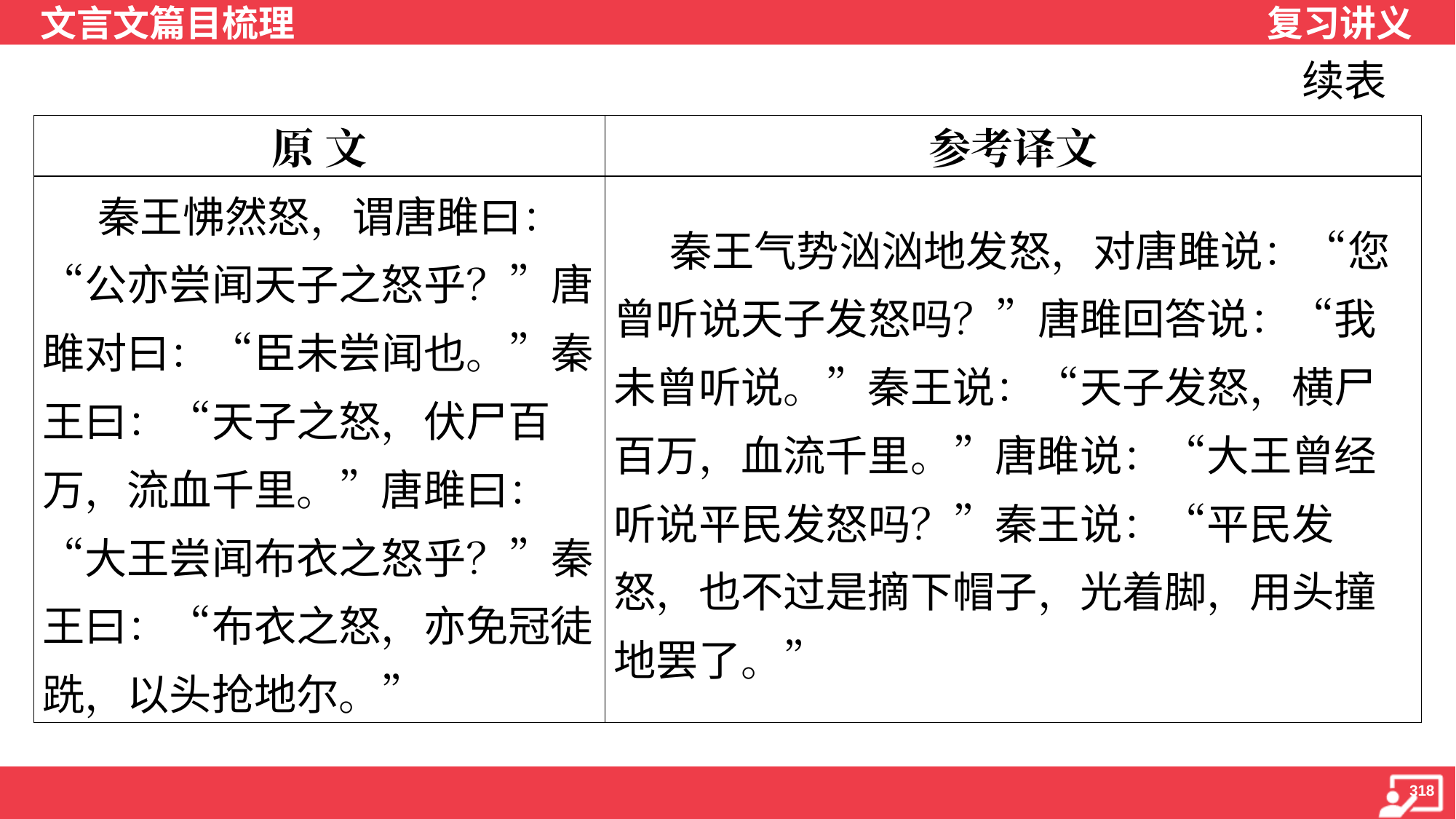

续表
| 原 文 | 参考译文 |
| --- | --- |
| 秦王怫然怒，谓唐雎曰：“公亦尝闻天子之怒乎？”唐雎对曰：“臣未尝闻也。”秦王曰：“天子之怒，伏尸百万，流血千里。”唐雎曰：“大王尝闻布衣之怒乎？”秦王曰：“布衣之怒，亦免冠徒跣，以头抢地尔。” | 秦王气势汹汹地发怒，对唐雎说：“您曾听说天子发怒吗？”唐雎回答说：“我未曾听说。”秦王说：“天子发怒，横尸百万，血流千里。”唐雎说：“大王曾经听说平民发怒吗？”秦王说：“平民发怒，也不过是摘下帽子，光着脚，用头撞地罢了。” |